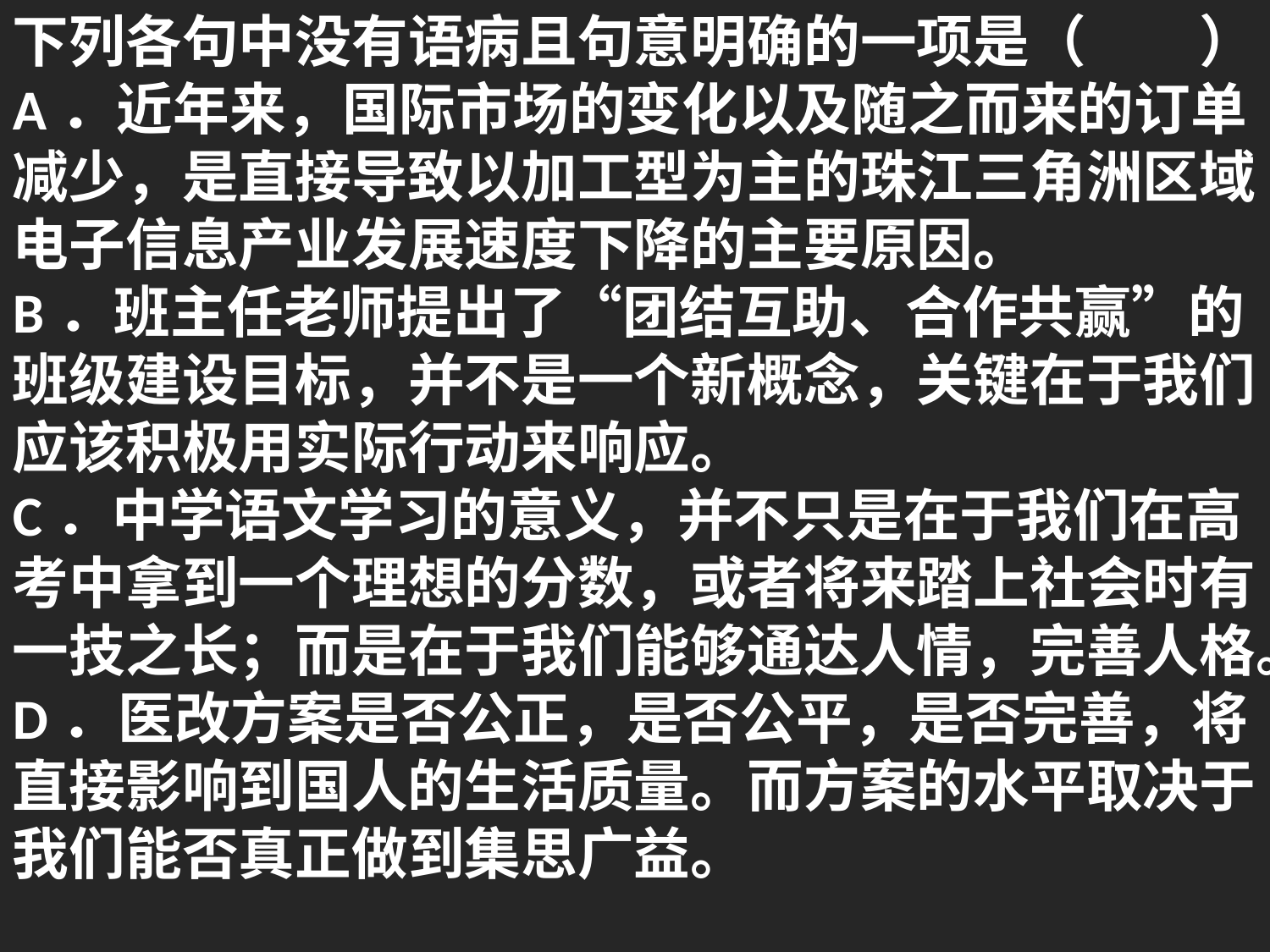

下列各句中没有语病且句意明确的一项是（　　）
A．近年来，国际市场的变化以及随之而来的订单减少，是直接导致以加工型为主的珠江三角洲区域电子信息产业发展速度下降的主要原因。
B．班主任老师提出了“团结互助、合作共赢”的班级建设目标，并不是一个新概念，关键在于我们应该积极用实际行动来响应。
C．中学语文学习的意义，并不只是在于我们在高考中拿到一个理想的分数，或者将来踏上社会时有一技之长；而是在于我们能够通达人情，完善人格。
D．医改方案是否公正，是否公平，是否完善，将直接影响到国人的生活质量。而方案的水平取决于我们能否真正做到集思广益。